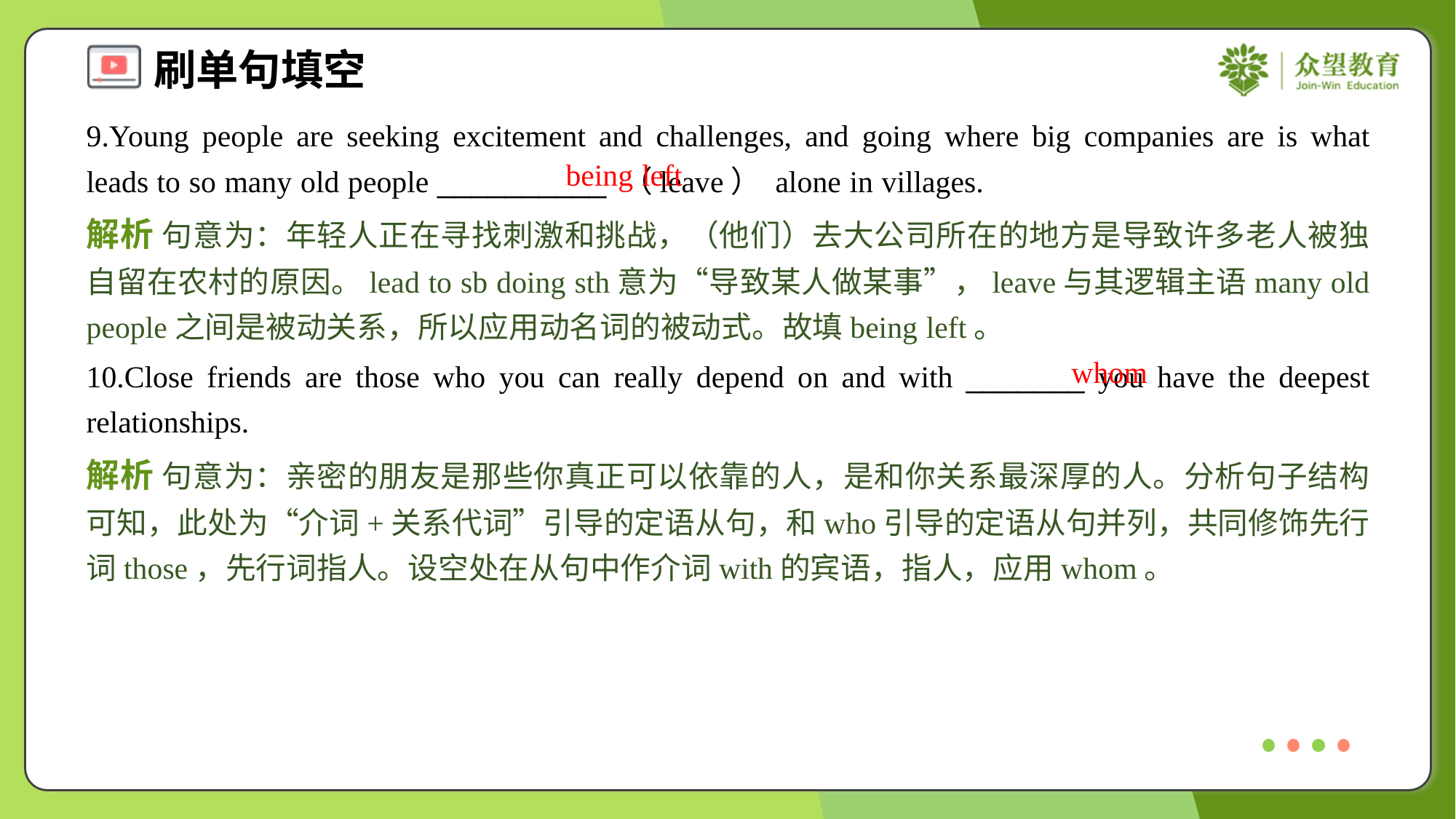

9.Young people are seeking excitement and challenges, and going where big companies are is what leads to so many old people __________ （leave） alone in villages.
being left
解析 句意为：年轻人正在寻找刺激和挑战，（他们）去大公司所在的地方是导致许多老人被独自留在农村的原因。lead to sb doing sth意为“导致某人做某事”，leave与其逻辑主语many old people之间是被动关系，所以应用动名词的被动式。故填being left。
whom
10.Close friends are those who you can really depend on and with _______ you have the deepest relationships.
解析 句意为：亲密的朋友是那些你真正可以依靠的人，是和你关系最深厚的人。分析句子结构可知，此处为“介词+关系代词”引导的定语从句，和who引导的定语从句并列，共同修饰先行词those，先行词指人。设空处在从句中作介词with的宾语，指人，应用whom。